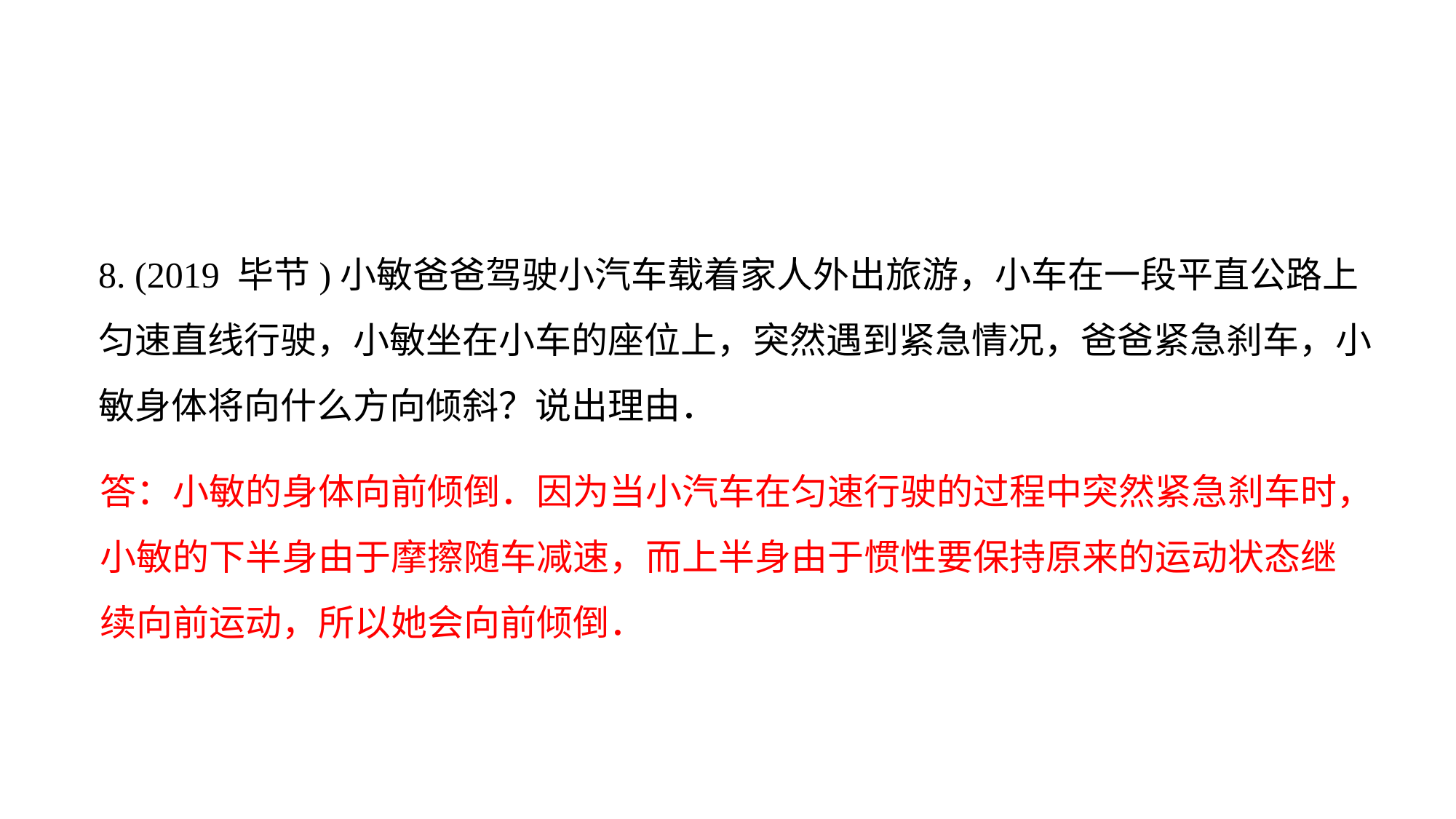

8. (2019 毕节)小敏爸爸驾驶小汽车载着家人外出旅游，小车在一段平直公路上匀速直线行驶，小敏坐在小车的座位上，突然遇到紧急情况，爸爸紧急刹车，小敏身体将向什么方向倾斜？说出理由．
答：小敏的身体向前倾倒．因为当小汽车在匀速行驶的过程中突然紧急刹车时，小敏的下半身由于摩擦随车减速，而上半身由于惯性要保持原来的运动状态继续向前运动，所以她会向前倾倒．